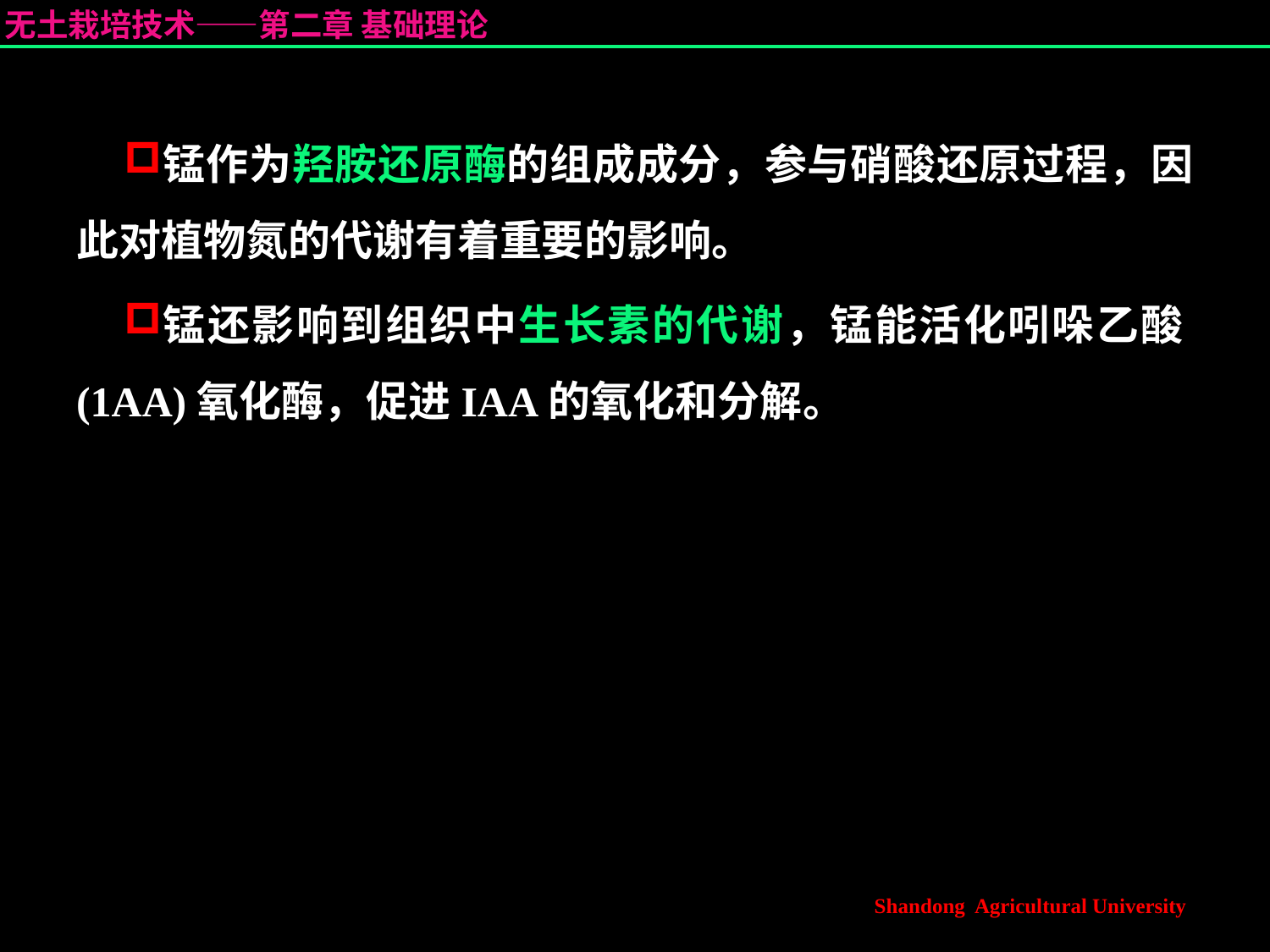

锰作为羟胺还原酶的组成成分，参与硝酸还原过程，因此对植物氮的代谢有着重要的影响。
锰还影响到组织中生长素的代谢，锰能活化吲哚乙酸(1AA)氧化酶，促进IAA的氧化和分解。